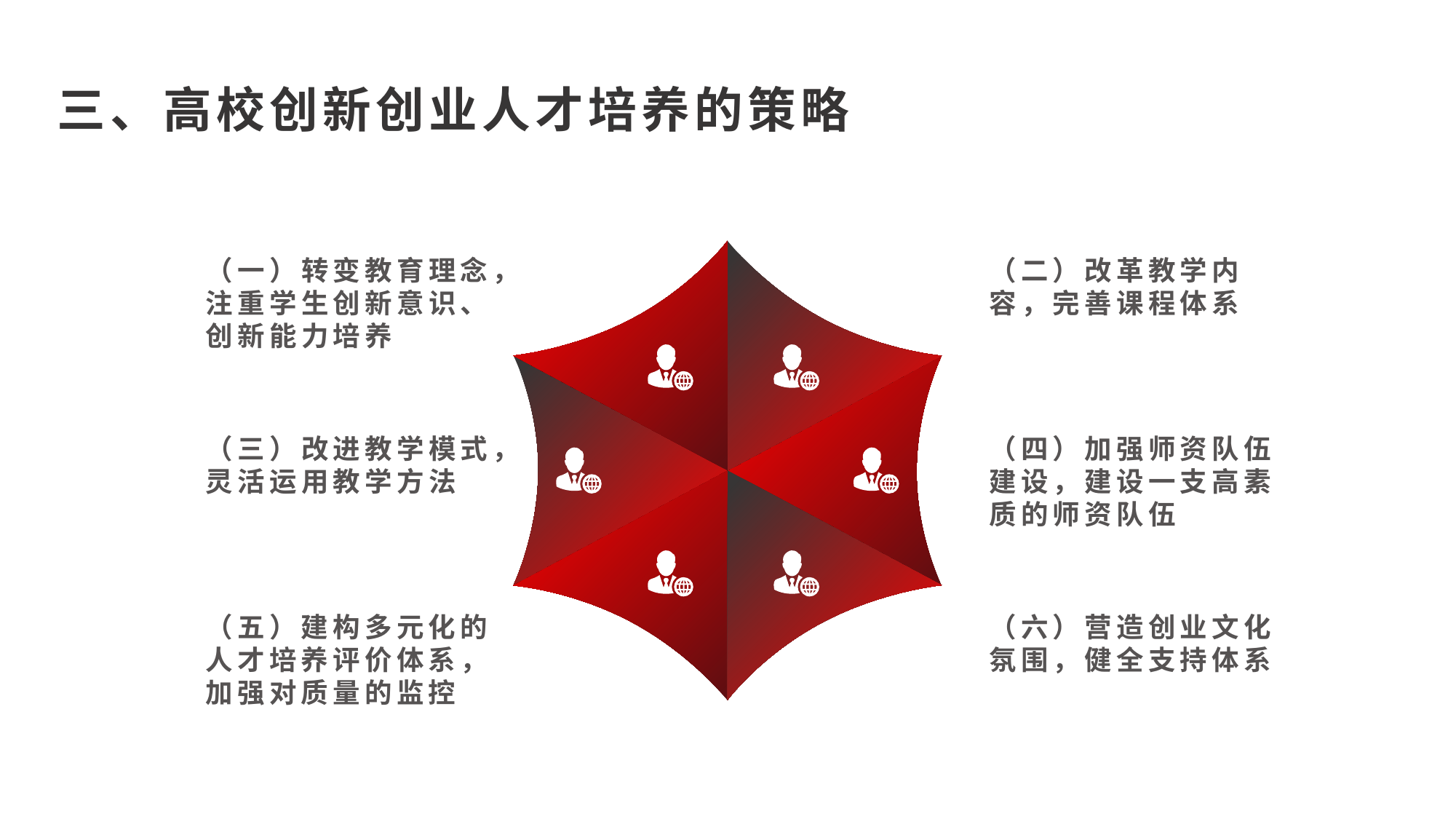

三、高校创新创业人才培养的策略

（一）转变教育理念，注重学生创新意识、创新能力培养
（二）改革教学内容，完善课程体系
（三）改进教学模式，灵活运用教学方法
（四）加强师资队伍建设，建设一支高素质的师资队伍
（五）建构多元化的人才培养评价体系，加强对质量的监控
（六）营造创业文化氛围，健全支持体系